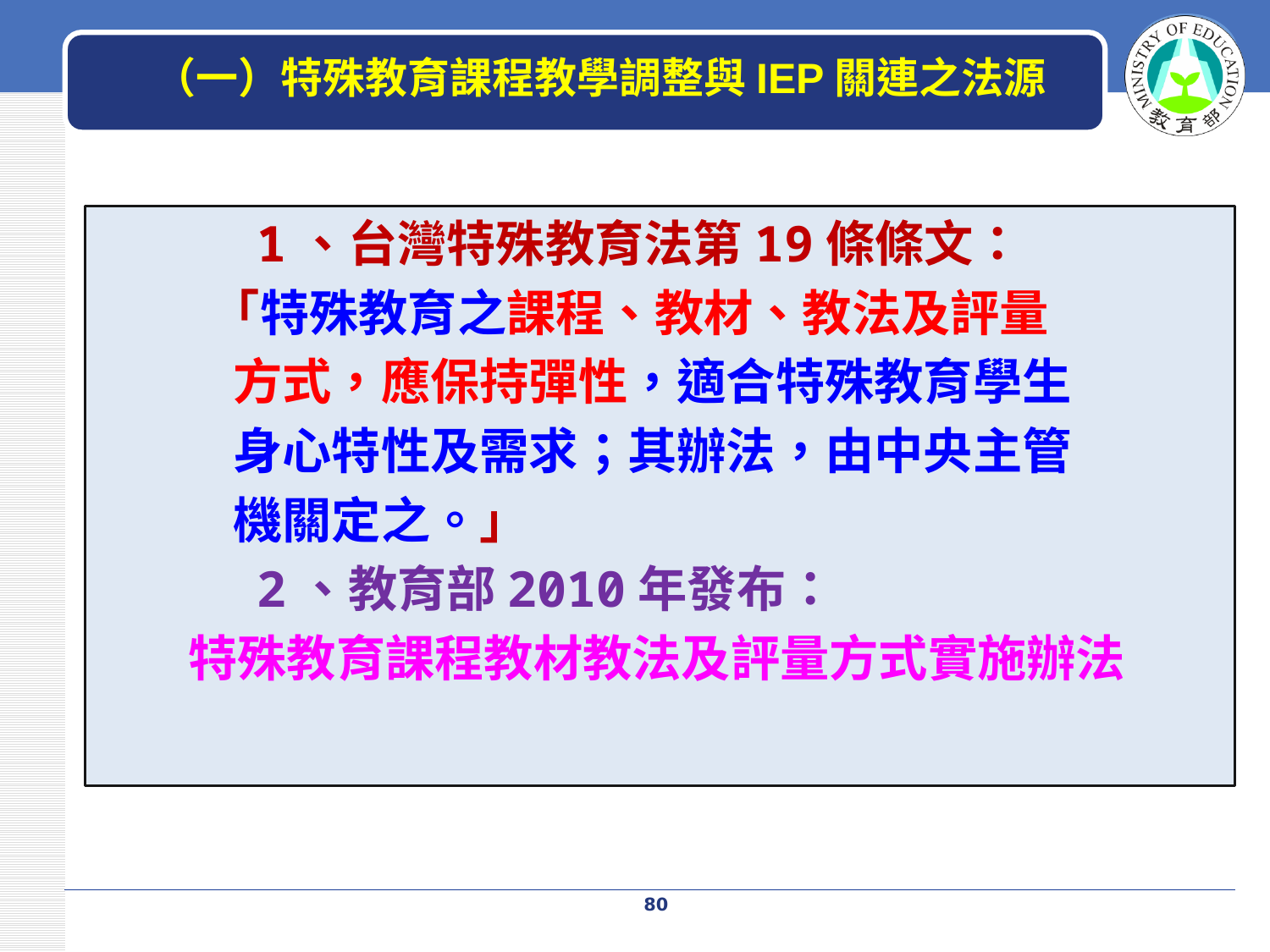

# （一）特殊教育課程教學調整與IEP關連之法源
     1、台灣特殊教育法第19條條文：
        「特殊教育之課程、教材、教法及評量
          方式，應保持彈性，適合特殊教育學生
          身心特性及需求；其辦法，由中央主管
          機關定之。」
     2、教育部2010年發布：
      特殊教育課程教材教法及評量方式實施辦法

80